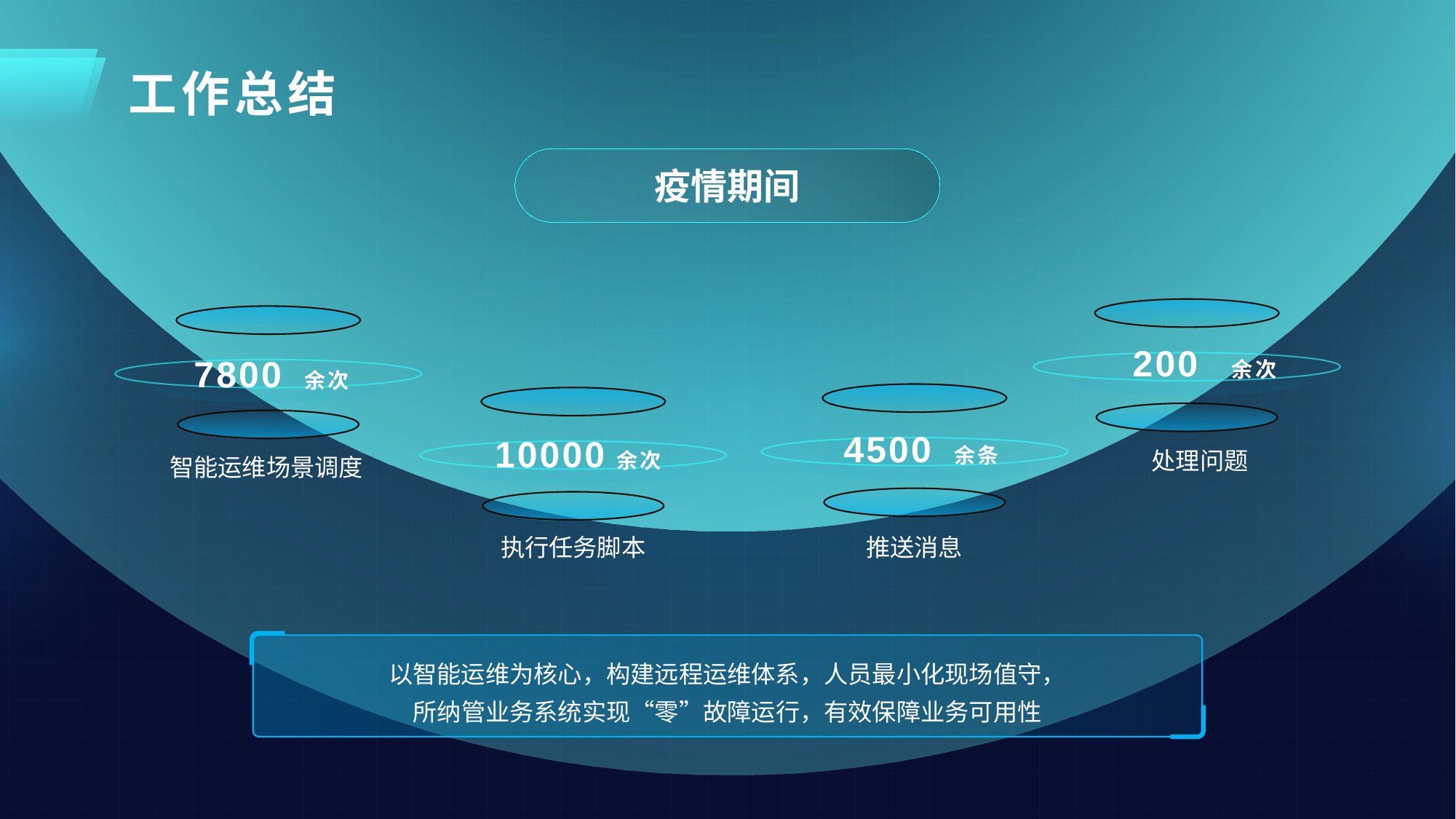

工作总结
疫情期间

200
7800
余次
余次

4500
10000
余条
处理问题
余次
智能运维场景调度
执行任务脚本
推送消息

以智能运维为核心，构建远程运维体系，人员最小化现场值守，
所纳管业务系统实现“零”故障运行，有效保障业务可用性